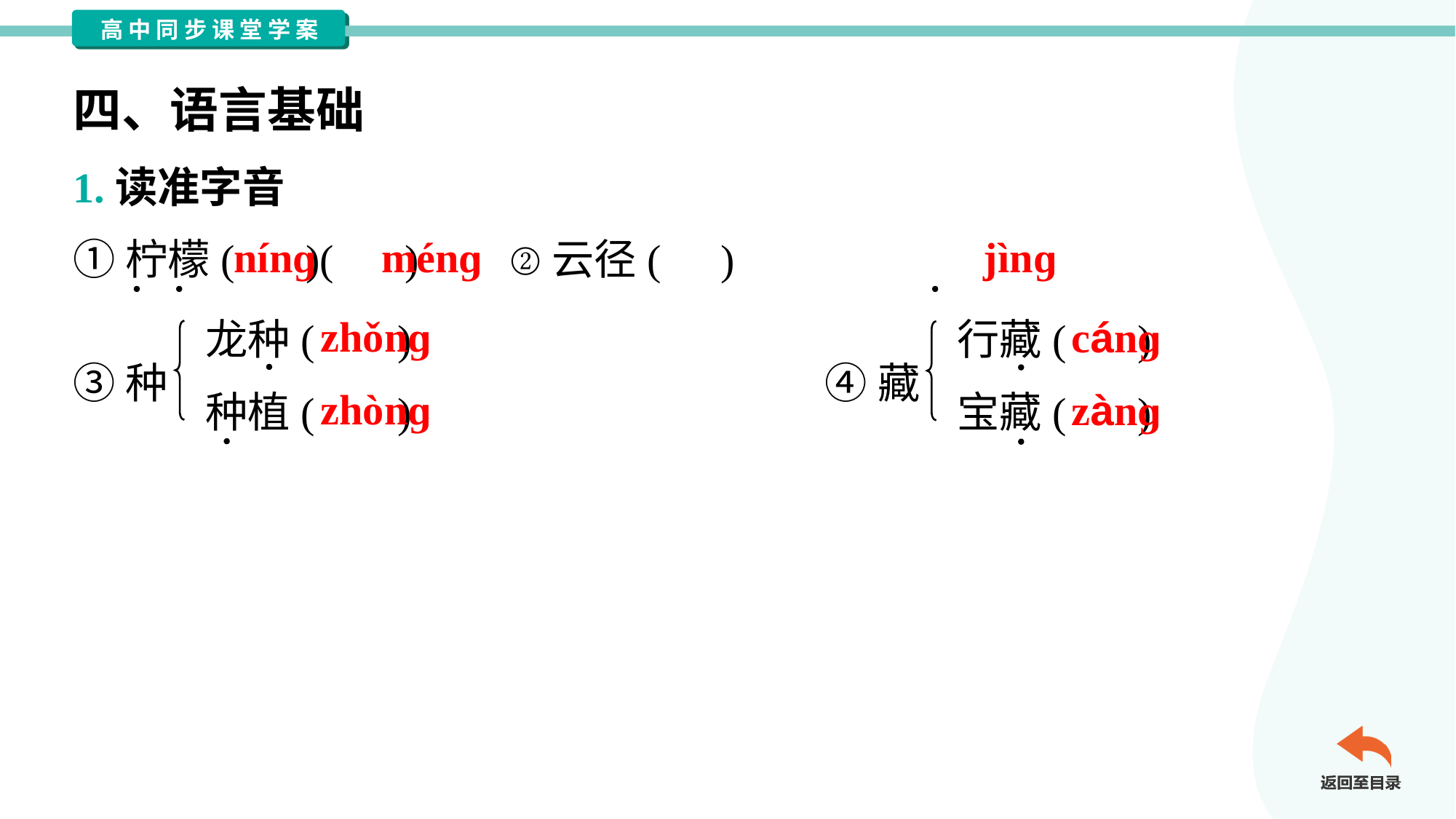

四、语言基础
1.读准字音
①柠檬(      )(      )	②云径(     )
nínɡ
ménɡ
jìnɡ

龙种(       )
种植(       )
zhǒnɡ
行藏(      )
宝藏(      )
cánɡ

③种

④藏

zhònɡ
zànɡ